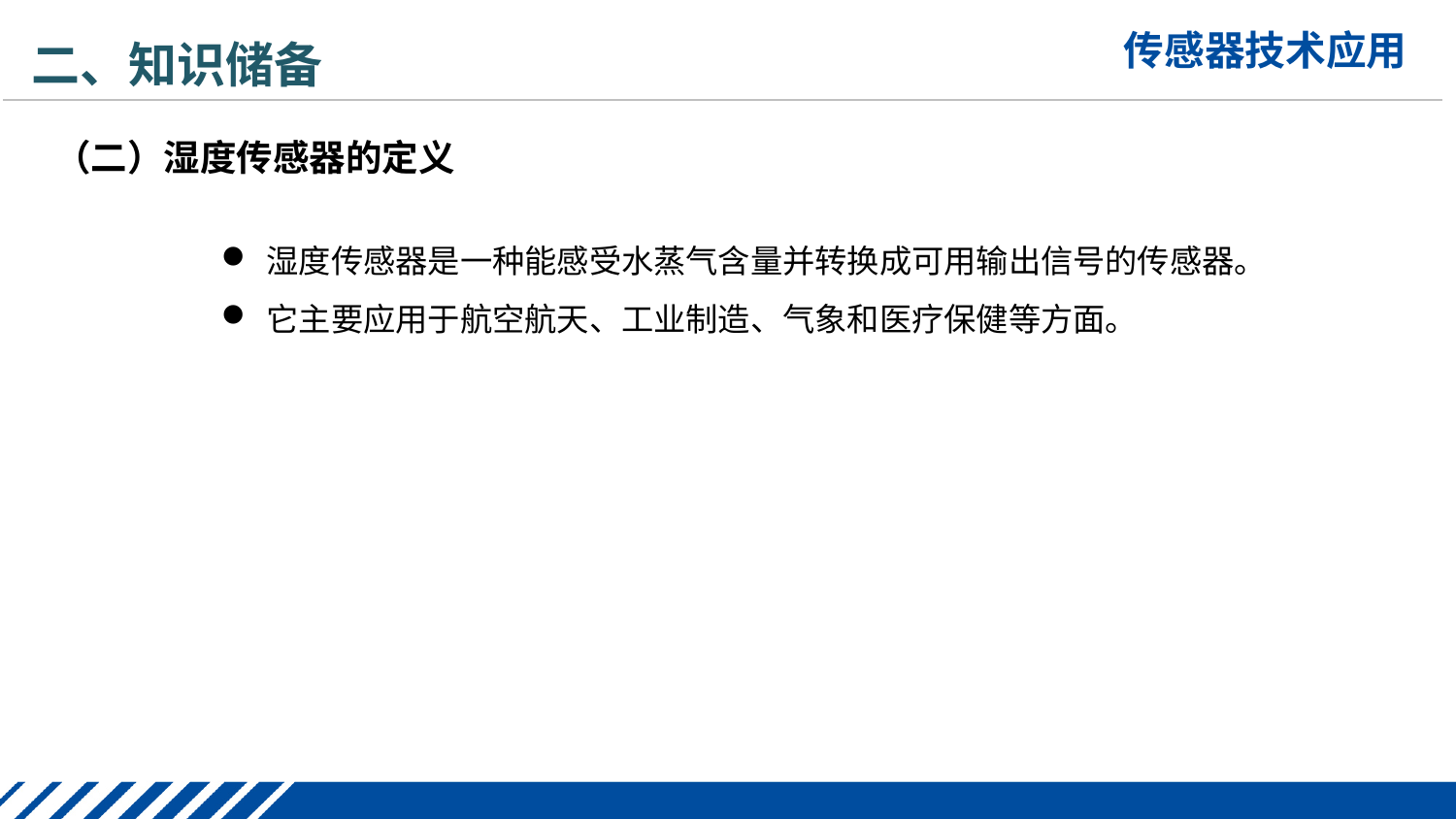

二、知识储备
（二）湿度传感器的定义
湿度传感器是一种能感受水蒸气含量并转换成可用输出信号的传感器。
它主要应用于航空航天、工业制造、气象和医疗保健等方面。